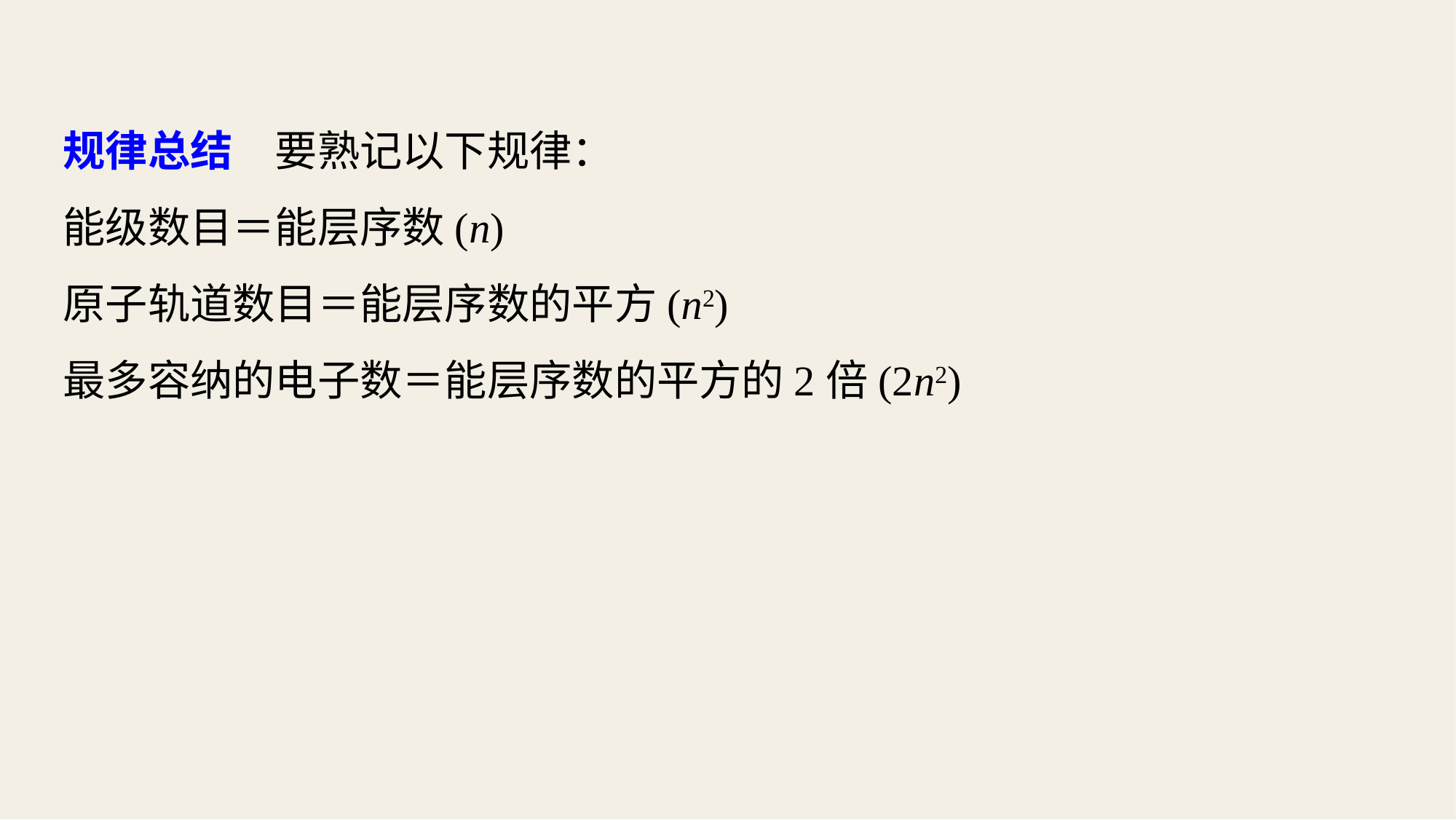

规律总结　要熟记以下规律：
能级数目＝能层序数(n)
原子轨道数目＝能层序数的平方(n2)
最多容纳的电子数＝能层序数的平方的2倍(2n2)